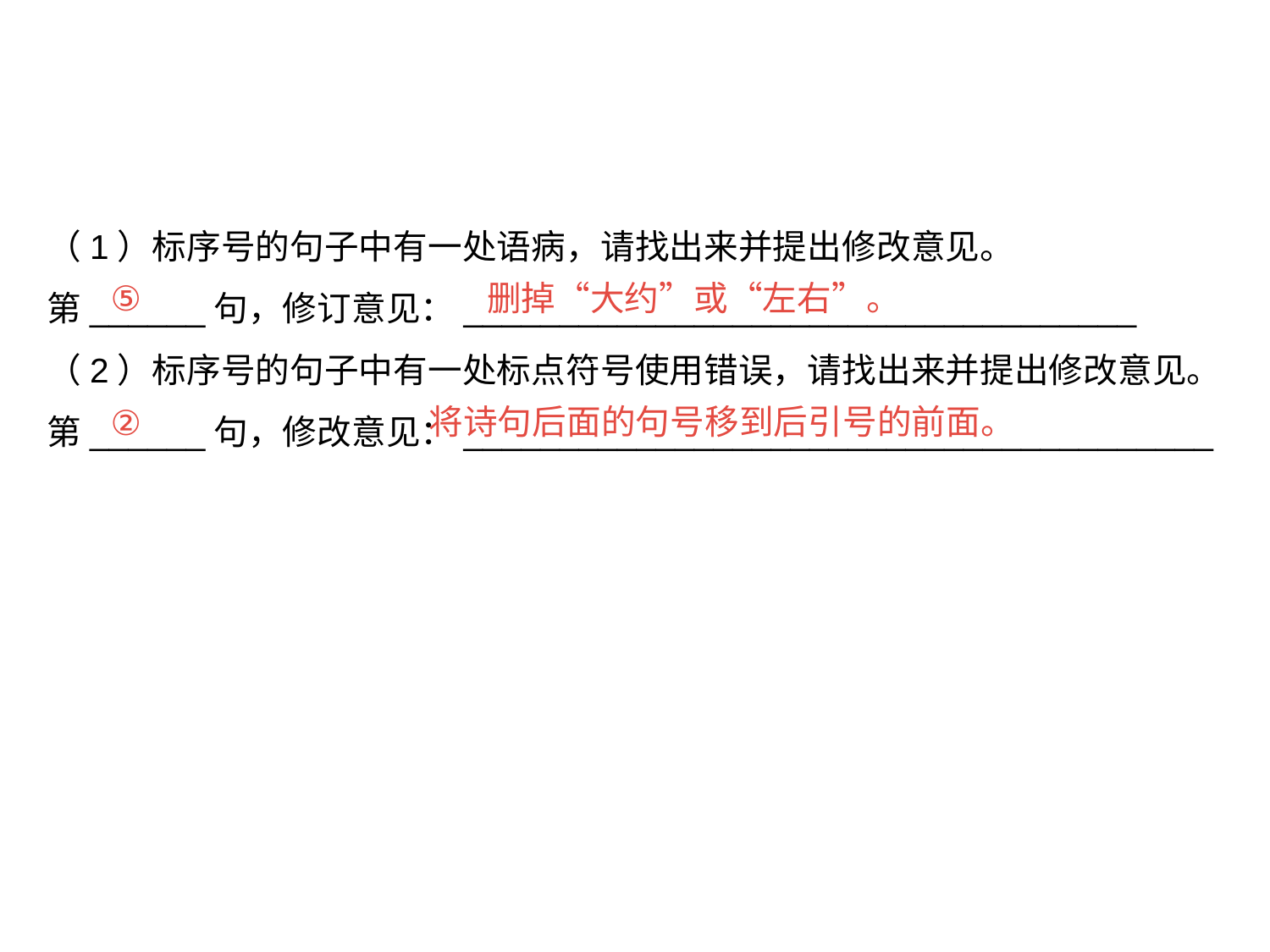

（1）标序号的句子中有一处语病，请找出来并提出修改意见。
第______句，修订意见：___________________________________
（2）标序号的句子中有一处标点符号使用错误，请找出来并提出修改意见。
第______句，修改意见：_______________________________________
删掉“大约”或“左右”。
⑤
将诗句后面的句号移到后引号的前面。
②